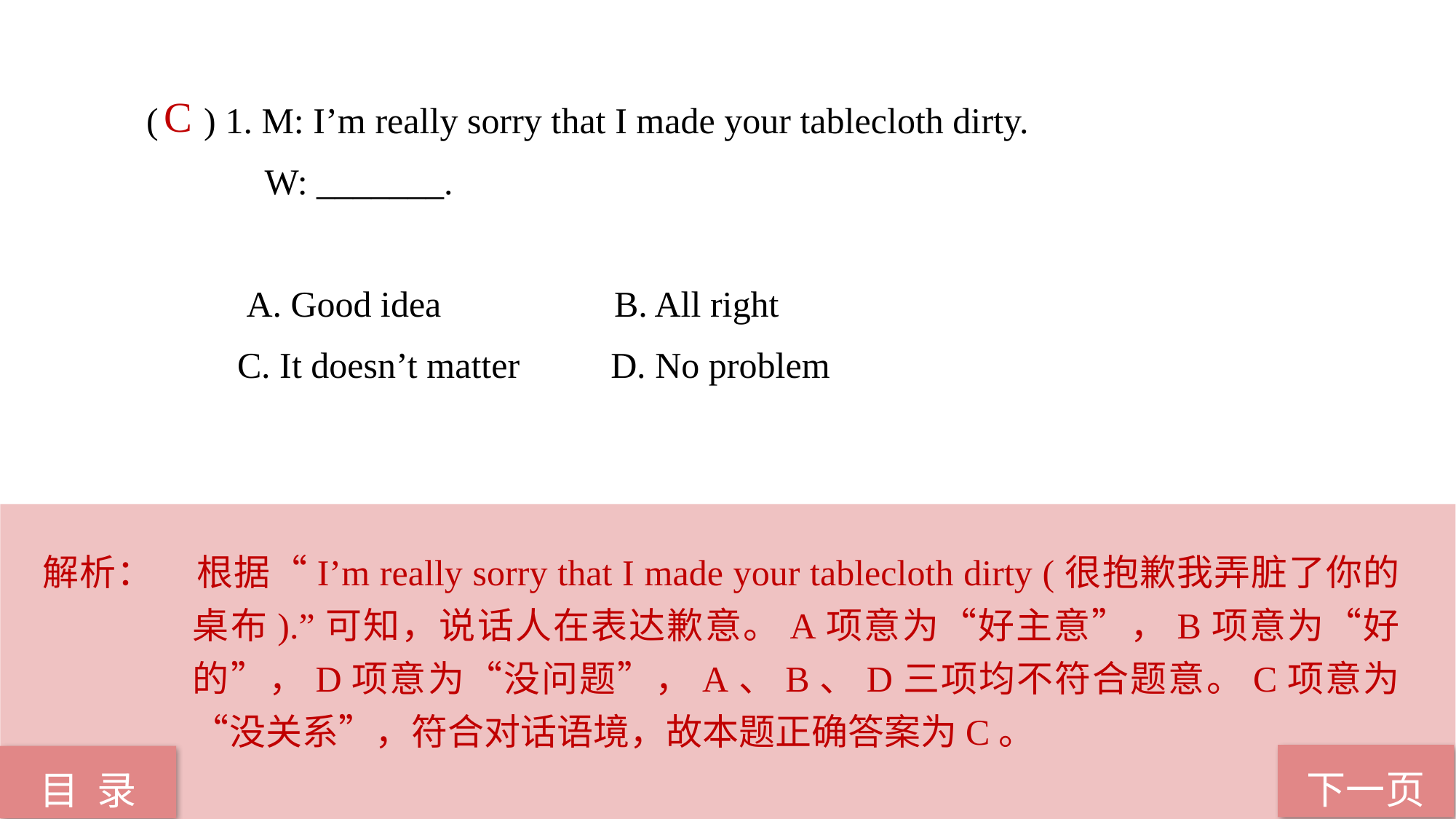

(     ) 1. M: I’m really sorry that I made your tablecloth dirty.
             W: _______.

           A. Good idea                   B. All right
          C. It doesn’t matter          D. No problem
 C
解析：	根据“I’m really sorry that I made your tablecloth dirty (很抱歉我弄脏了你的桌布).”可知，说话人在表达歉意。A项意为“好主意”，B项意为“好的”，D项意为“没问题”，A、B、D三项均不符合题意。C项意为“没关系”，符合对话语境，故本题正确答案为C。